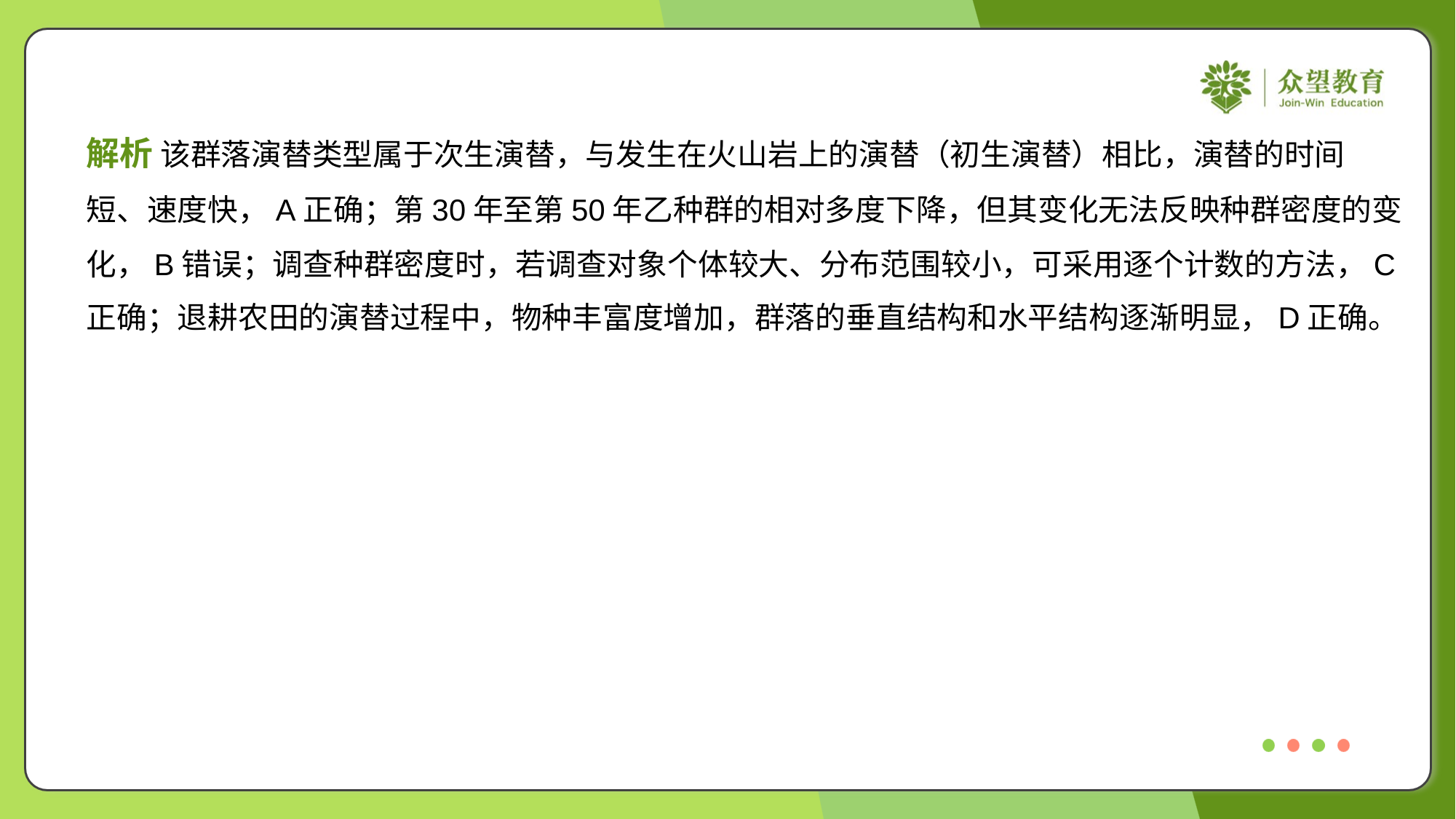

解析 该群落演替类型属于次生演替，与发生在火山岩上的演替（初生演替）相比，演替的时间
短、速度快，A正确；第30年至第50年乙种群的相对多度下降，但其变化无法反映种群密度的变
化，B错误；调查种群密度时，若调查对象个体较大、分布范围较小，可采用逐个计数的方法，C
正确；退耕农田的演替过程中，物种丰富度增加，群落的垂直结构和水平结构逐渐明显，D正确。